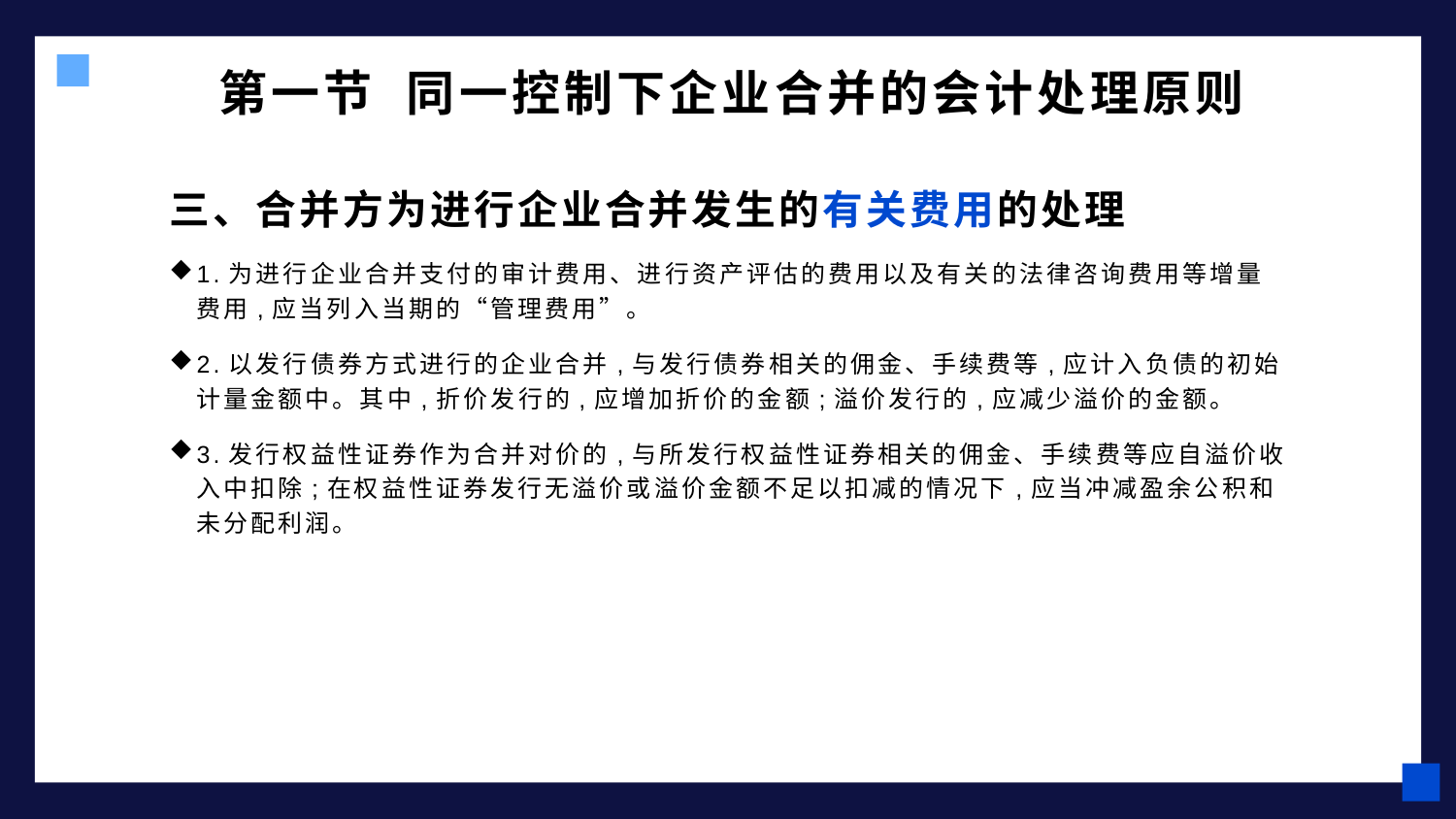

# 第一节  同一控制下企业合并的会计处理原则
三、合并方为进行企业合并发生的有关费用的处理
1.为进行企业合并支付的审计费用、进行资产评估的费用以及有关的法律咨询费用等增量费用,应当列入当期的“管理费用”。
2.以发行债券方式进行的企业合并,与发行债券相关的佣金、手续费等,应计入负债的初始计量金额中。其中,折价发行的,应增加折价的金额;溢价发行的,应减少溢价的金额。
3.发行权益性证券作为合并对价的,与所发行权益性证券相关的佣金、手续费等应自溢价收入中扣除;在权益性证券发行无溢价或溢价金额不足以扣减的情况下,应当冲减盈余公积和未分配利润。